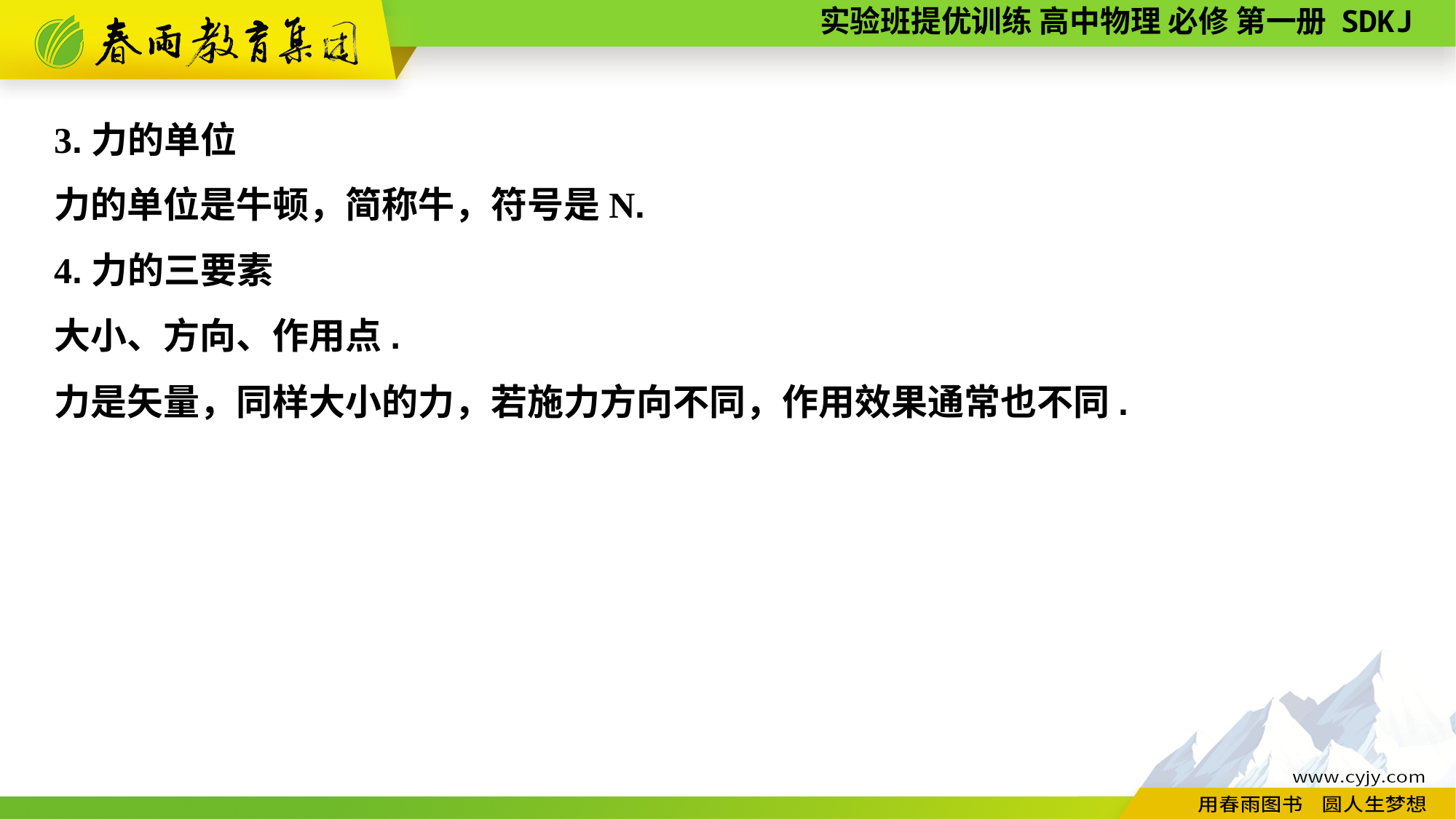

3.力的单位
力的单位是牛顿，简称牛，符号是N.
4.力的三要素
大小、方向、作用点.
力是矢量，同样大小的力，若施力方向不同，作用效果通常也不同.